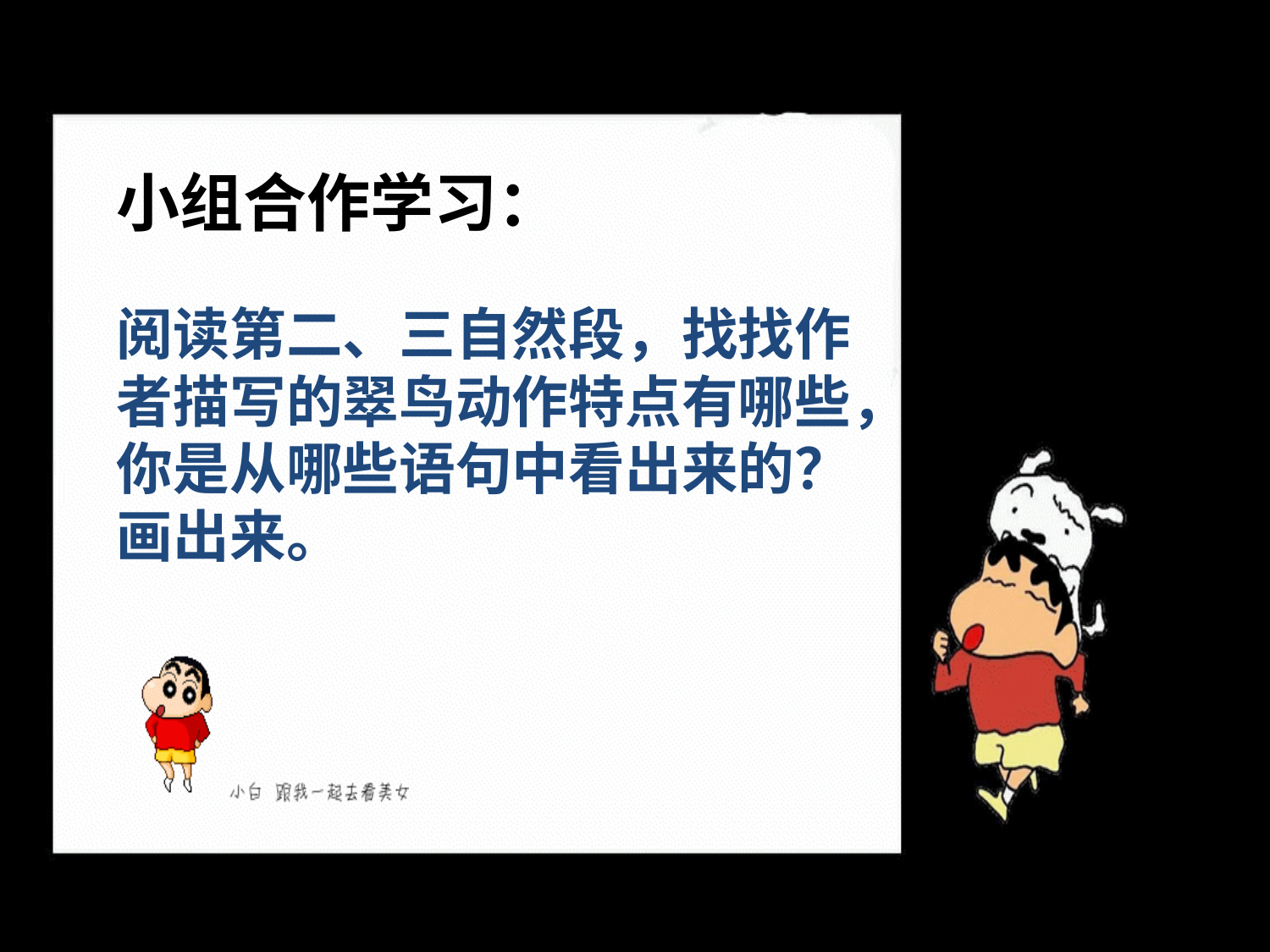

小组合作学习：

阅读第二、三自然段，找找作者描写的翠鸟动作特点有哪些，你是从哪些语句中看出来的？画出来。